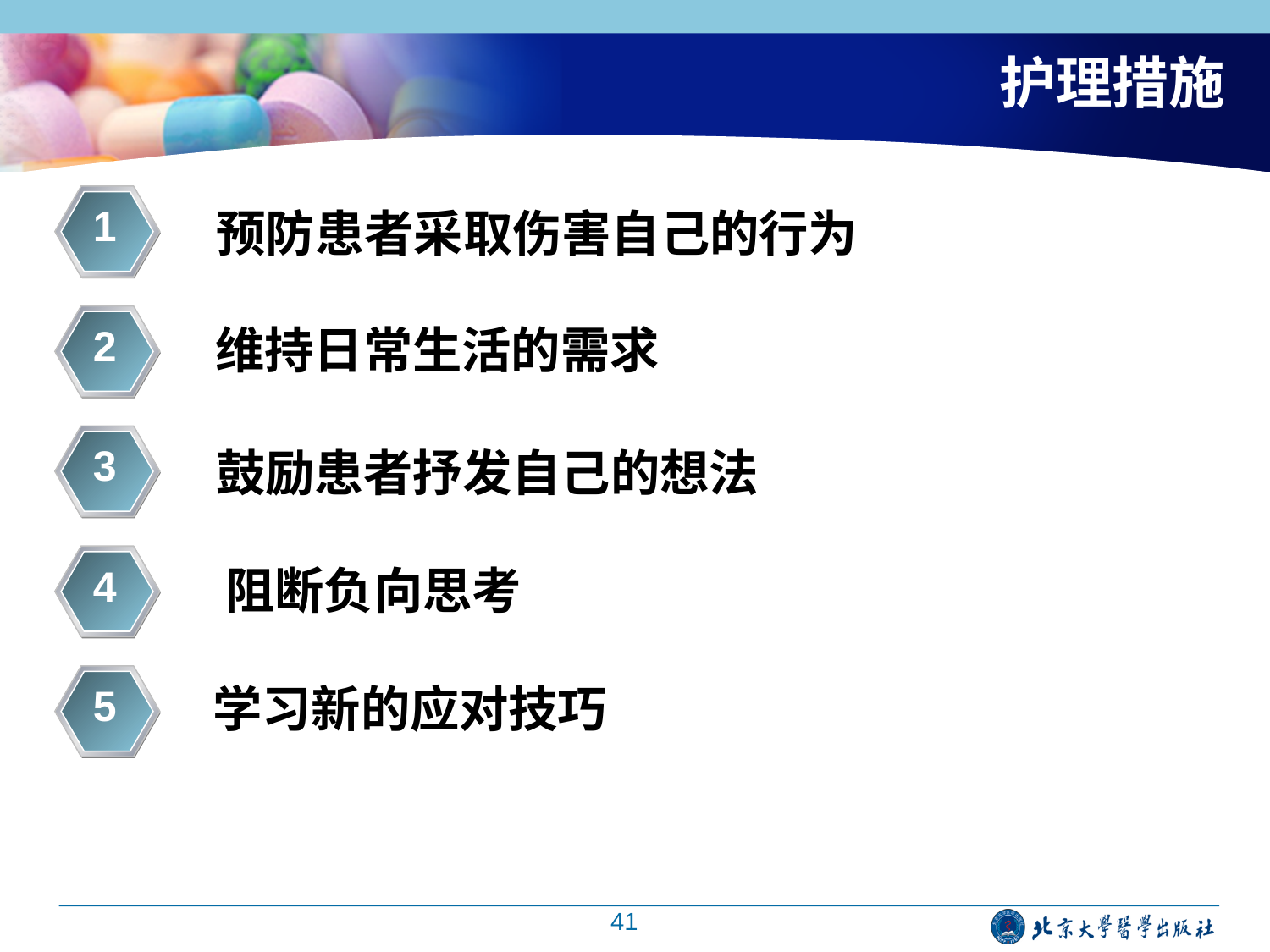

# 护理措施

1
预防患者采取伤害自己的行为

2
维持日常生活的需求

3
鼓励患者抒发自己的想法

4

  阻断负向思考

5

学习新的应对技巧
41